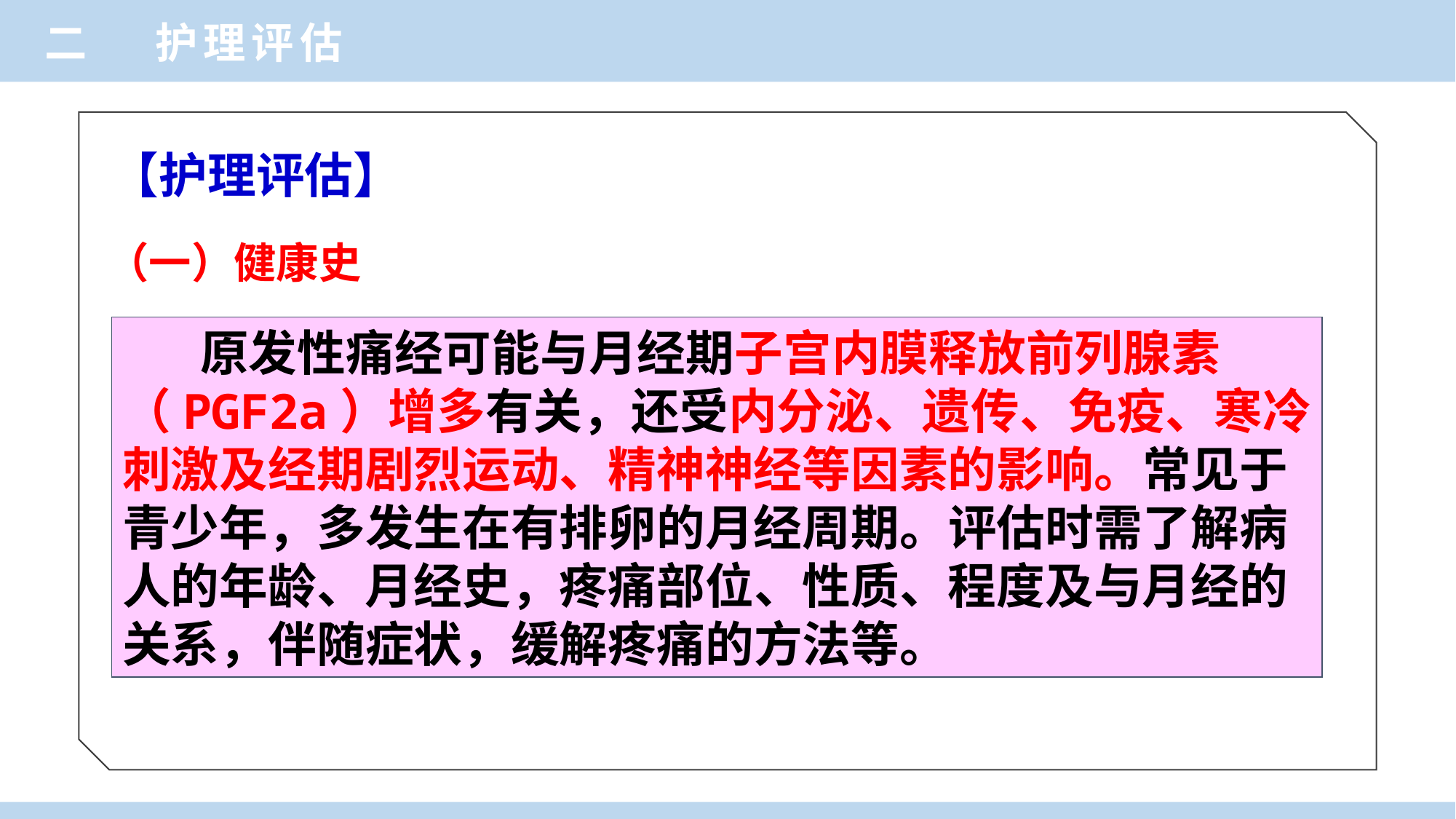

二    护理评估

【护理评估】
（一）健康史
       原发性痛经可能与月经期子宫内膜释放前列腺素（PGF2a）增多有关，还受内分泌、遗传、免疫、寒冷刺激及经期剧烈运动、精神神经等因素的影响。常见于青少年，多发生在有排卵的月经周期。评估时需了解病人的年龄、月经史，疼痛部位、性质、程度及与月经的关系，伴随症状，缓解疼痛的方法等。